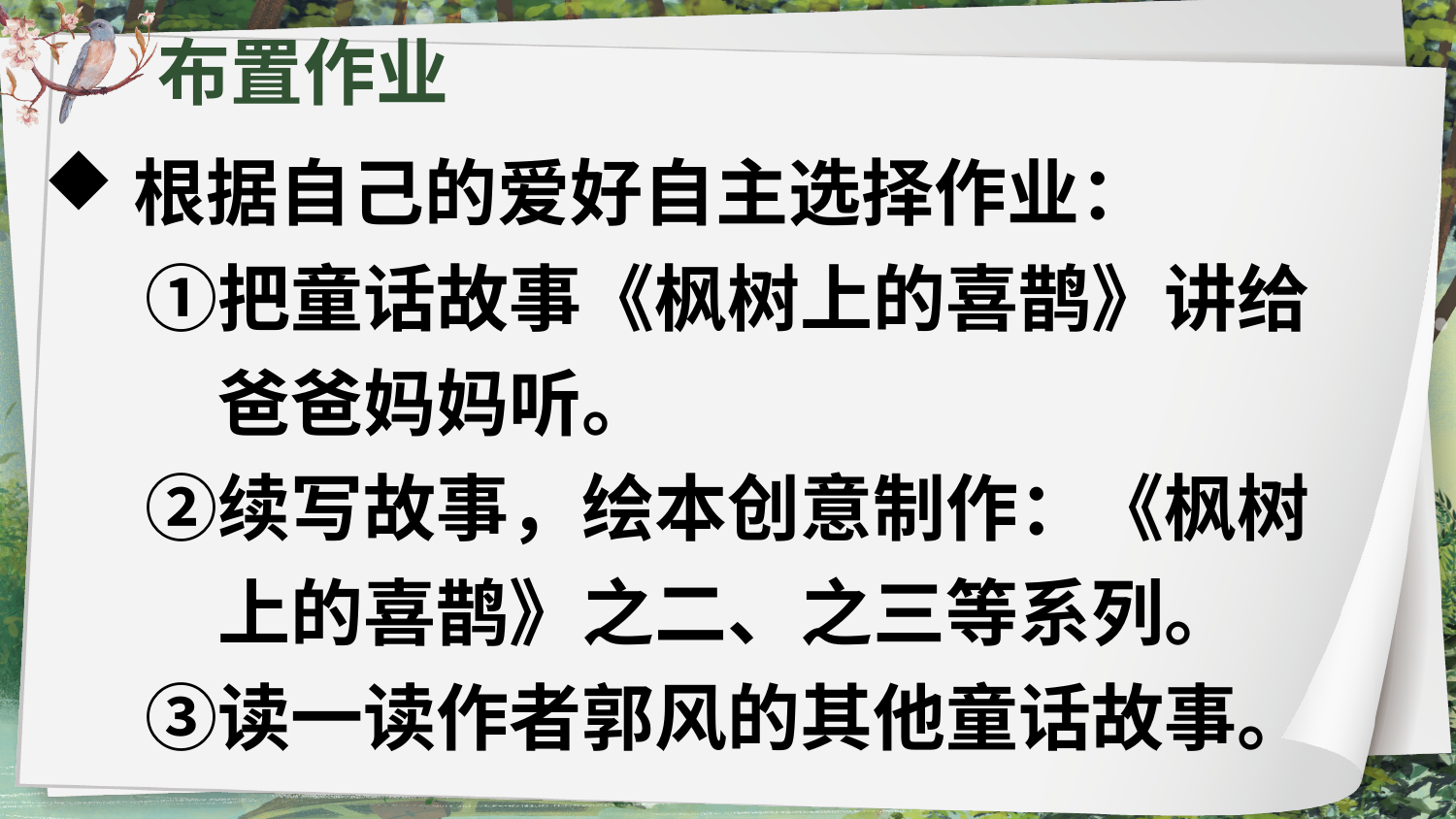

布置作业
根据自己的爱好自主选择作业：
把童话故事《枫树上的喜鹊》讲给爸爸妈妈听。
续写故事，绘本创意制作：《枫树上的喜鹊》之二、之三等系列。
读一读作者郭风的其他童话故事。